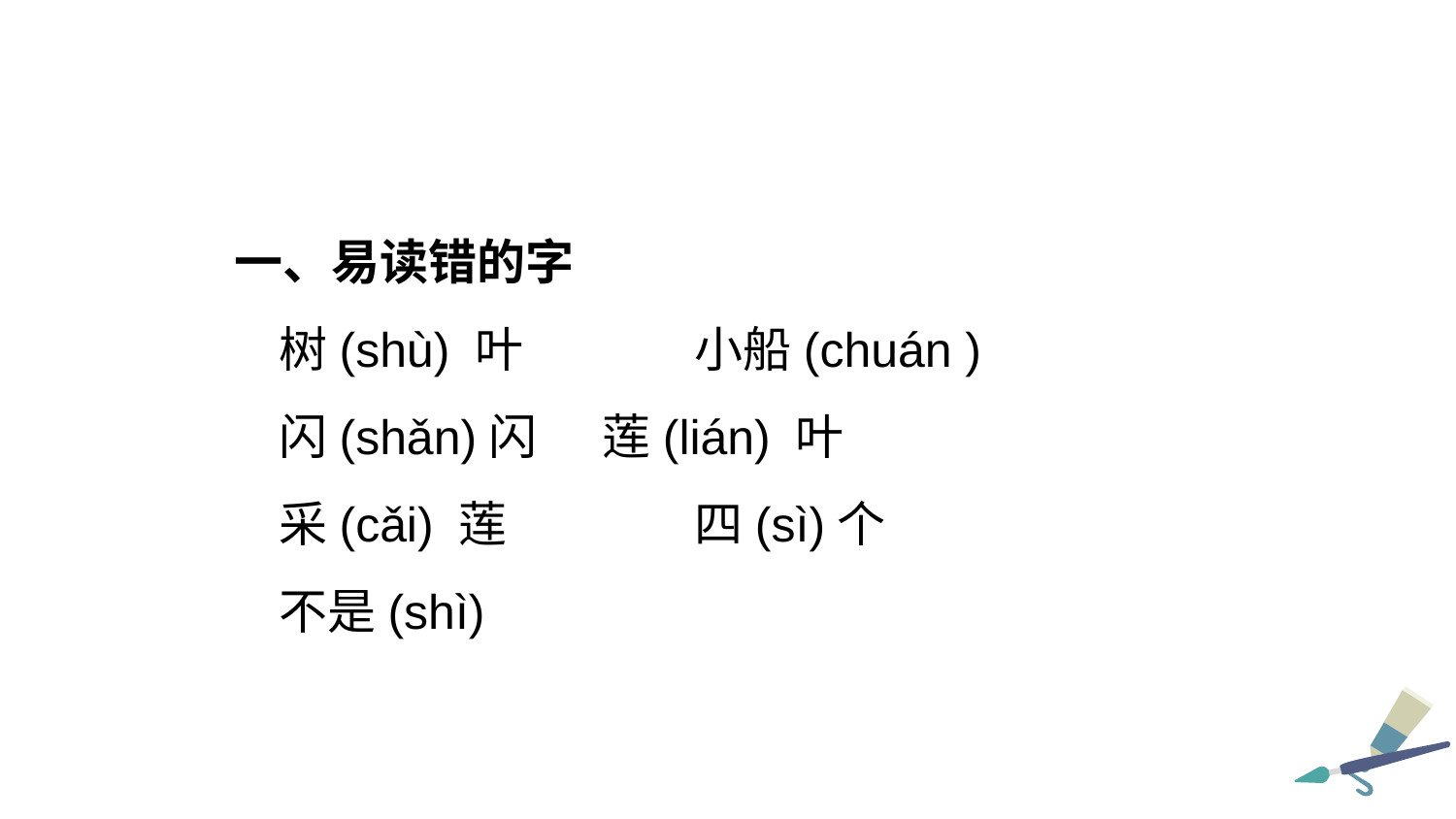

一、易读错的字
树(shù) 叶	小船(chuán )
闪(shǎn)闪      莲(lián) 叶
采(cǎi) 莲	四(sì)个
不是(shì)